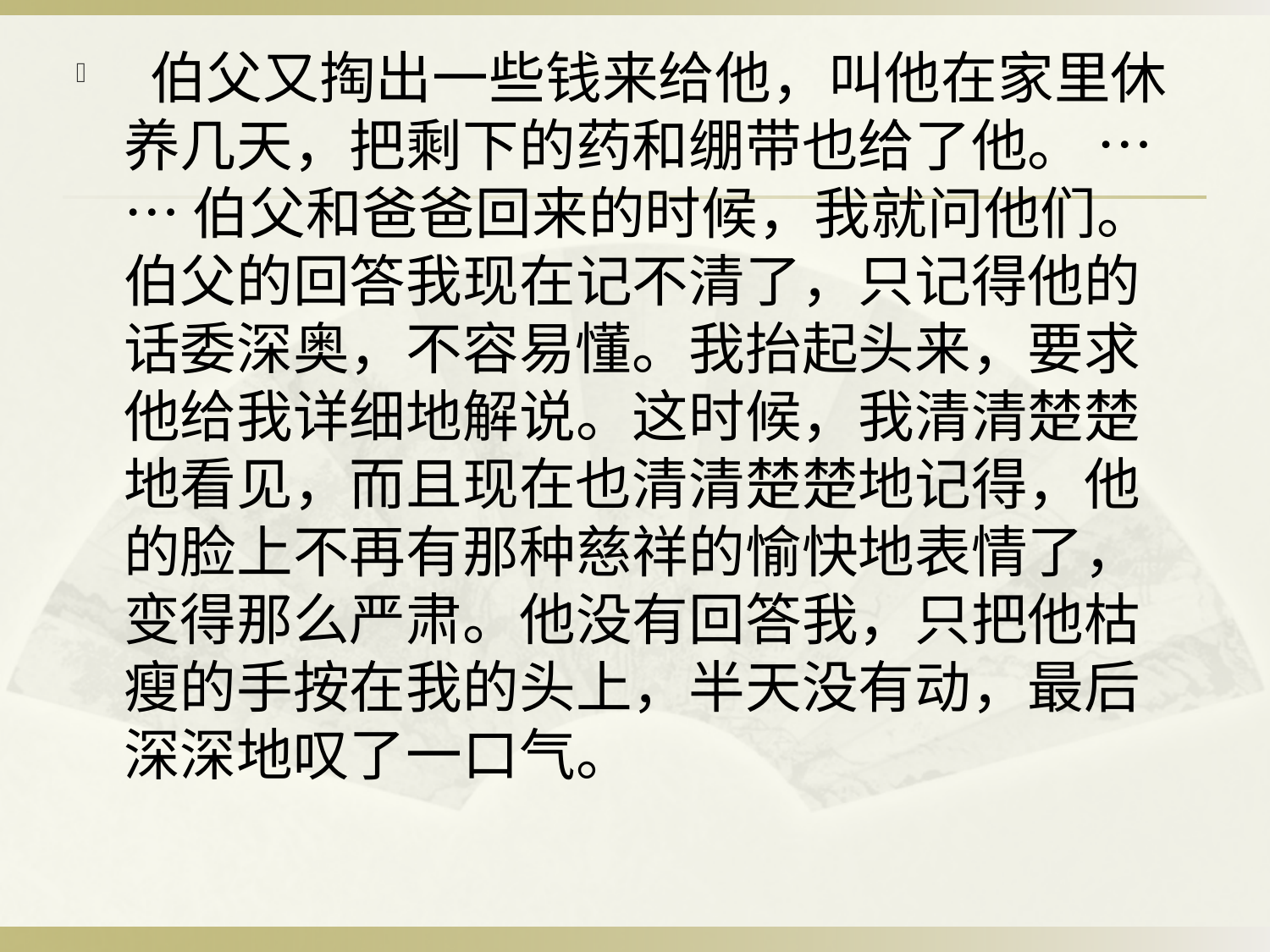

伯父又掏出一些钱来给他，叫他在家里休养几天，把剩下的药和绷带也给了他。 …… 伯父和爸爸回来的时候，我就问他们。伯父的回答我现在记不清了，只记得他的话委深奥，不容易懂。我抬起头来，要求他给我详细地解说。这时候，我清清楚楚地看见，而且现在也清清楚楚地记得，他的脸上不再有那种慈祥的愉快地表情了，变得那么严肃。他没有回答我，只把他枯瘦的手按在我的头上，半天没有动，最后深深地叹了一口气。

#